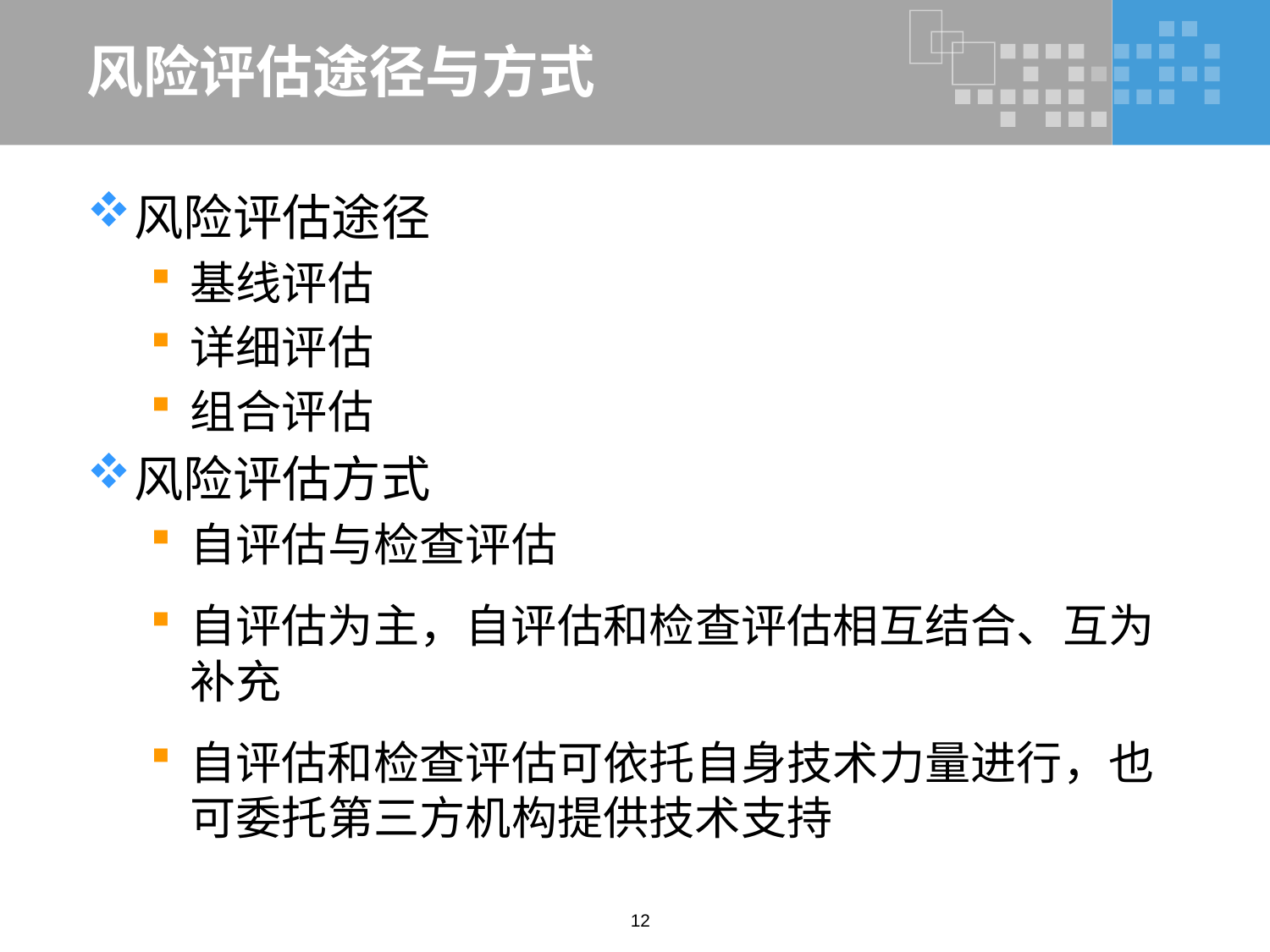

# 风险评估途径与方式
风险评估途径
基线评估
详细评估
组合评估
风险评估方式
自评估与检查评估
自评估为主，自评估和检查评估相互结合、互为补充
自评估和检查评估可依托自身技术力量进行，也可委托第三方机构提供技术支持

12